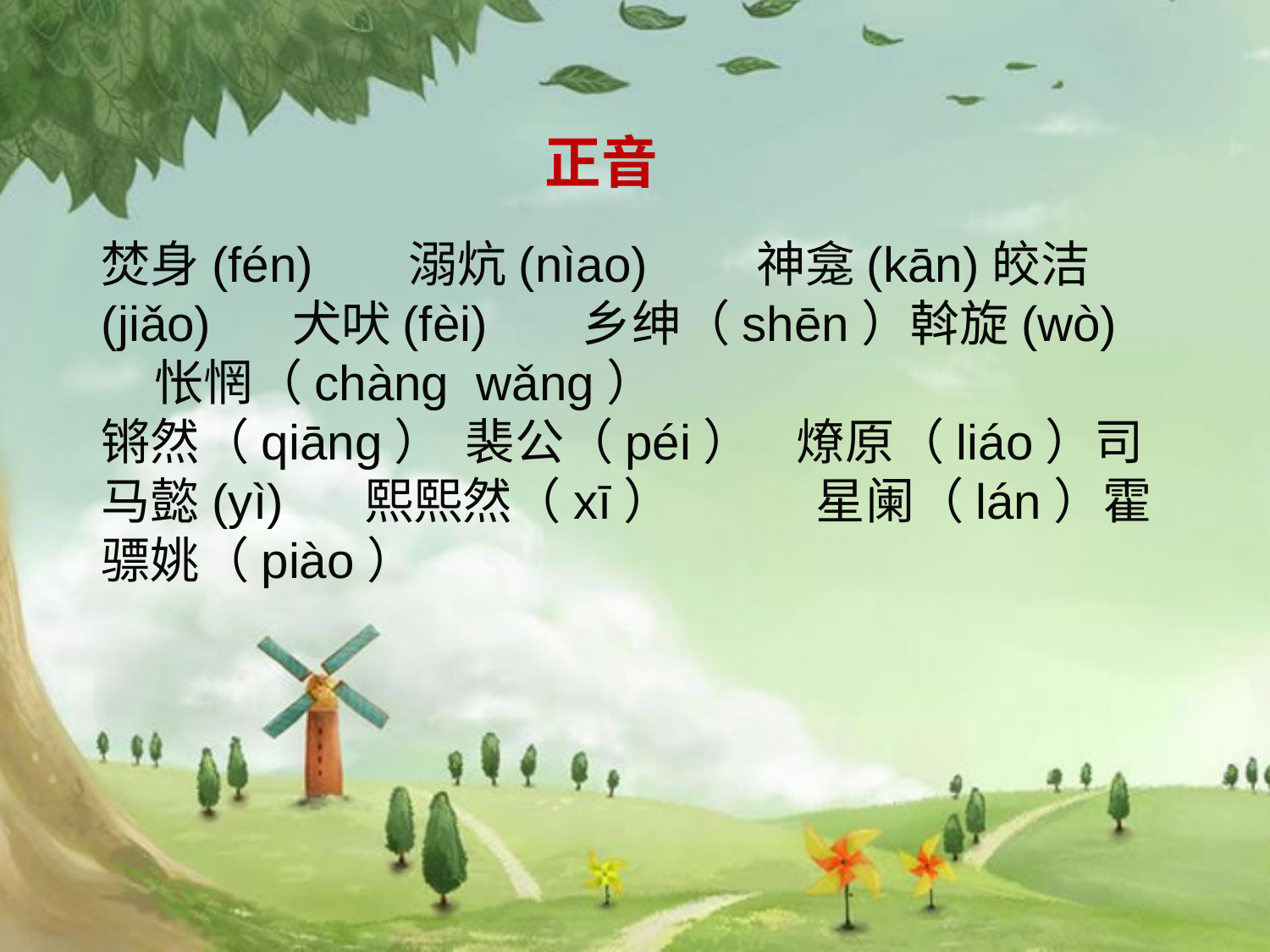

正音
焚身(fén)      溺炕(nìao)       神龛(kān)皎洁(jiǎo)     犬吠(fèi)      乡绅（shēn）斡旋(wò)       怅惘（chàng  wǎng）
锵然（qiāng）  裴公（péi）    燎原（liáo）司马懿(yì)     熙熙然（xī）             星阑（lán）霍骠姚（piào）